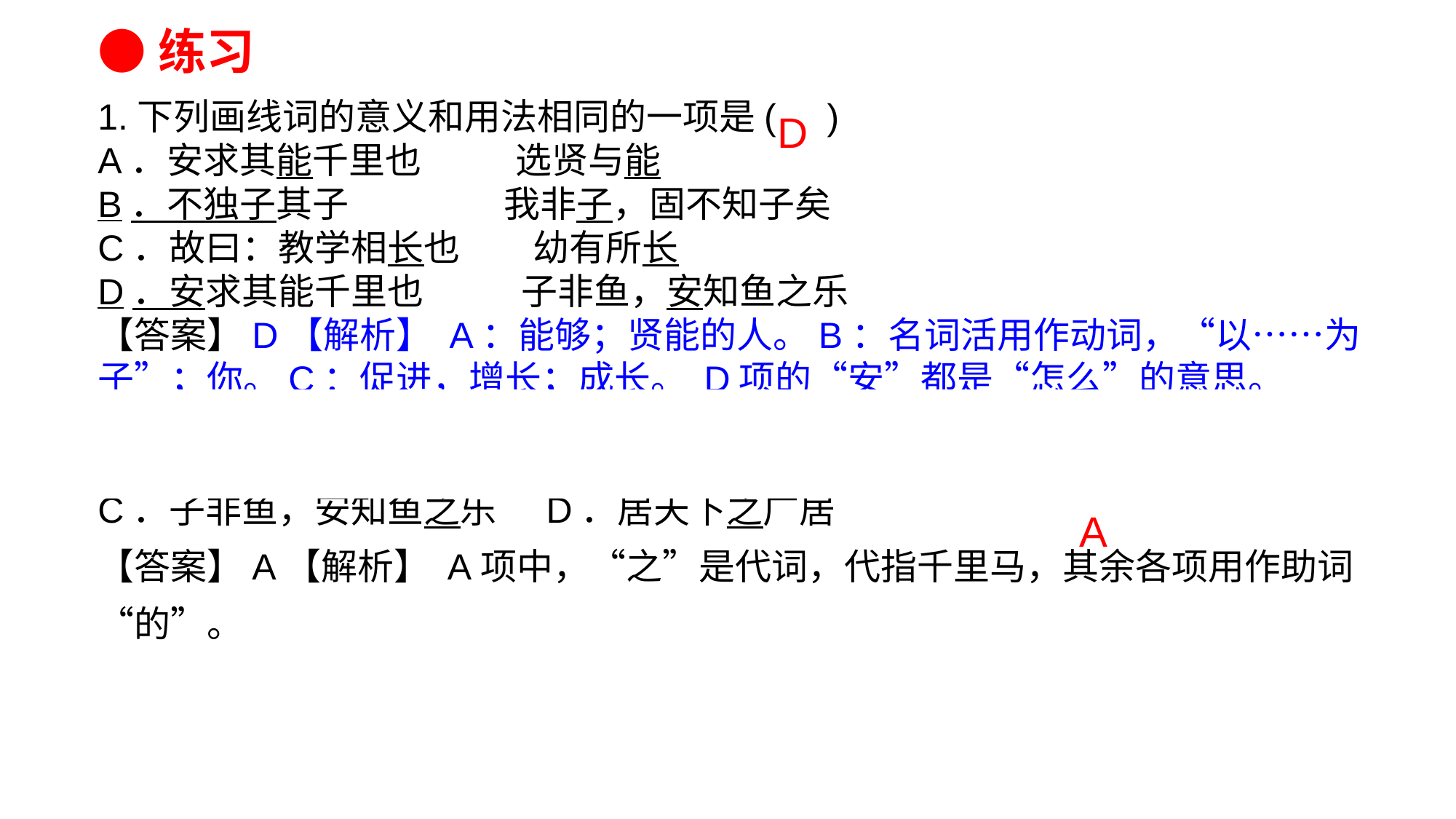

●练习

1.下列画线词的意义和用法相同的一项是(     )A．安求其能千里也　       选贤与能B．不独子其子　　          我非子，固不知子矣C．故曰：教学相长也　　幼有所长D．安求其能千里也　　   子非鱼，安知鱼之乐【答案】D【解析】 A：能够；贤能的人。B：名词活用作动词，“以……为子”；你。C：促进，增长；成长。 D项的“安”都是“怎么”的意思。2.下面各句中画线词语用法和意义与其他三项不同的一项是（    ）A．策之不以其道               B．祗辱于奴隶人之手C．子非鱼，安知鱼之乐     D．居天下之广居【答案】A【解析】 A项中，“之”是代词，代指千里马，其余各项用作助词“的”。
D

A